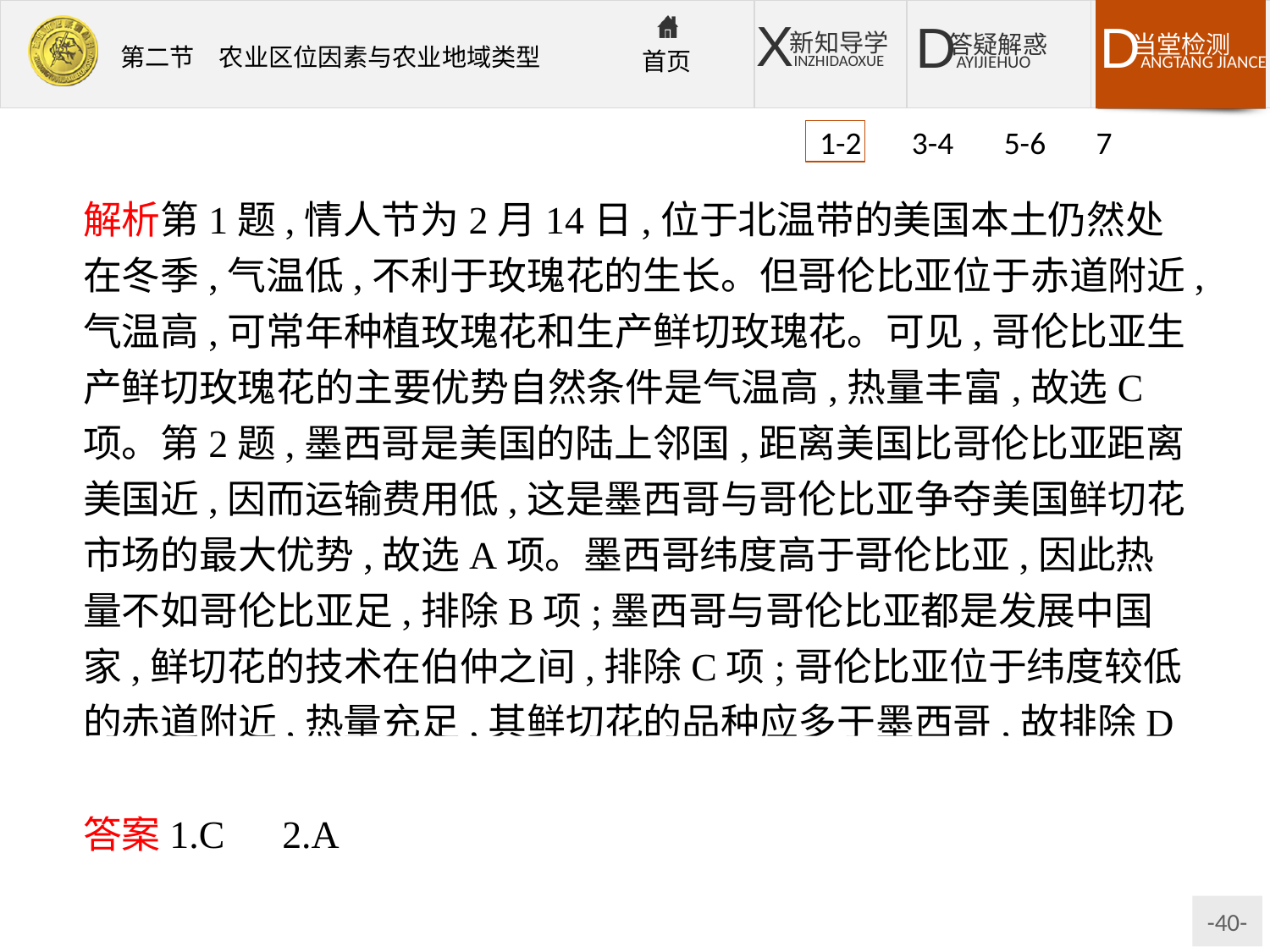

1-2       3-4       5-6       7

解析第1题,情人节为2月14日,位于北温带的美国本土仍然处在冬季,气温低,不利于玫瑰花的生长。但哥伦比亚位于赤道附近,气温高,可常年种植玫瑰花和生产鲜切玫瑰花。可见,哥伦比亚生产鲜切玫瑰花的主要优势自然条件是气温高,热量丰富,故选C项。第2题,墨西哥是美国的陆上邻国,距离美国比哥伦比亚距离美国近,因而运输费用低,这是墨西哥与哥伦比亚争夺美国鲜切花市场的最大优势,故选A项。墨西哥纬度高于哥伦比亚,因此热量不如哥伦比亚足,排除B项;墨西哥与哥伦比亚都是发展中国家,鲜切花的技术在伯仲之间,排除C项;哥伦比亚位于纬度较低的赤道附近,热量充足,其鲜切花的品种应多于墨西哥,故排除D项。
答案1.C　2.A